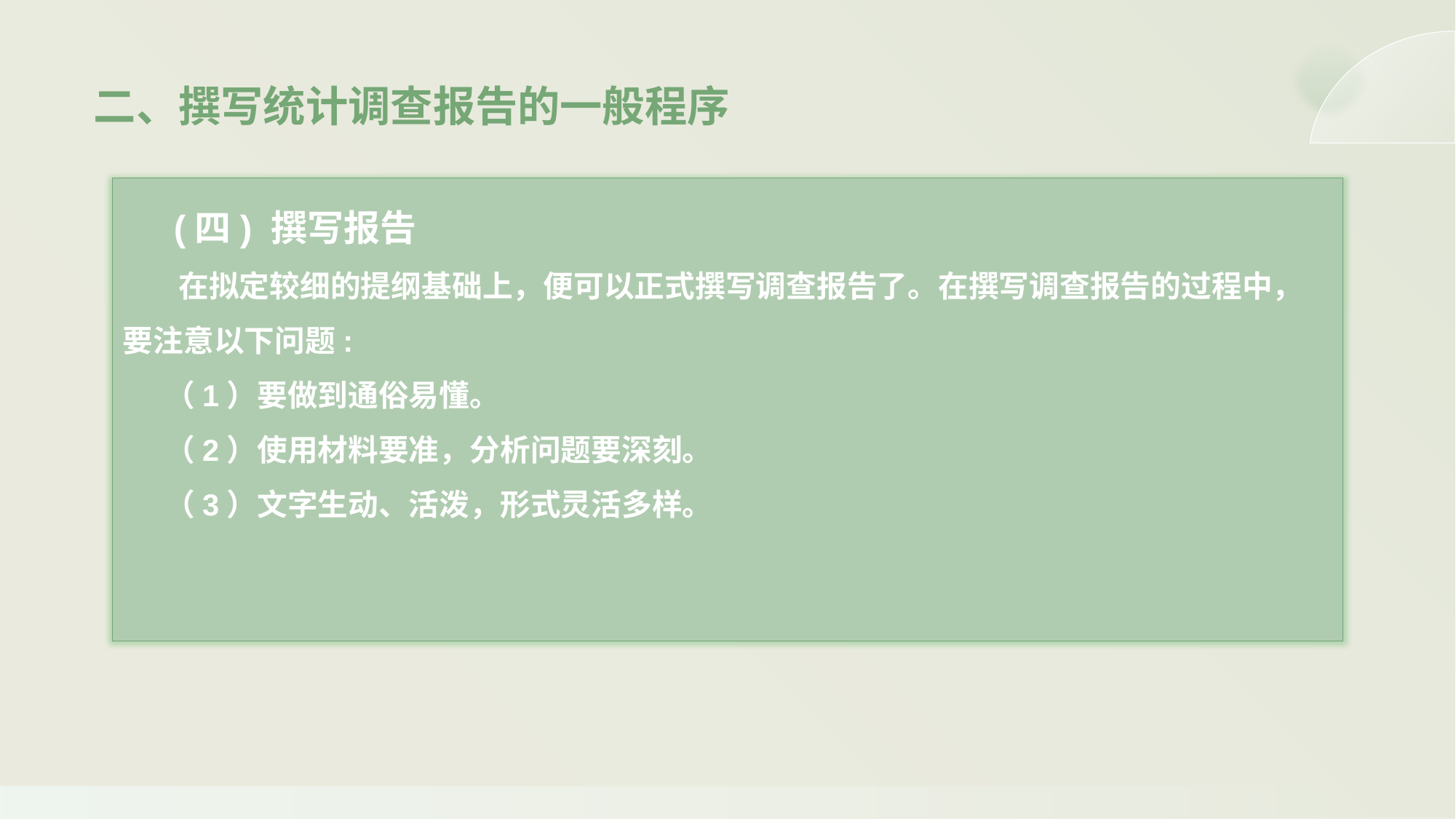

二、撰写统计调查报告的一般程序
     (四) 撰写报告
       在拟定较细的提纲基础上，便可以正式撰写调查报告了。在撰写调查报告的过程中，要注意以下问题:
     （1）要做到通俗易懂。
     （2）使用材料要准，分析问题要深刻。
     （3）文字生动、活泼，形式灵活多样。